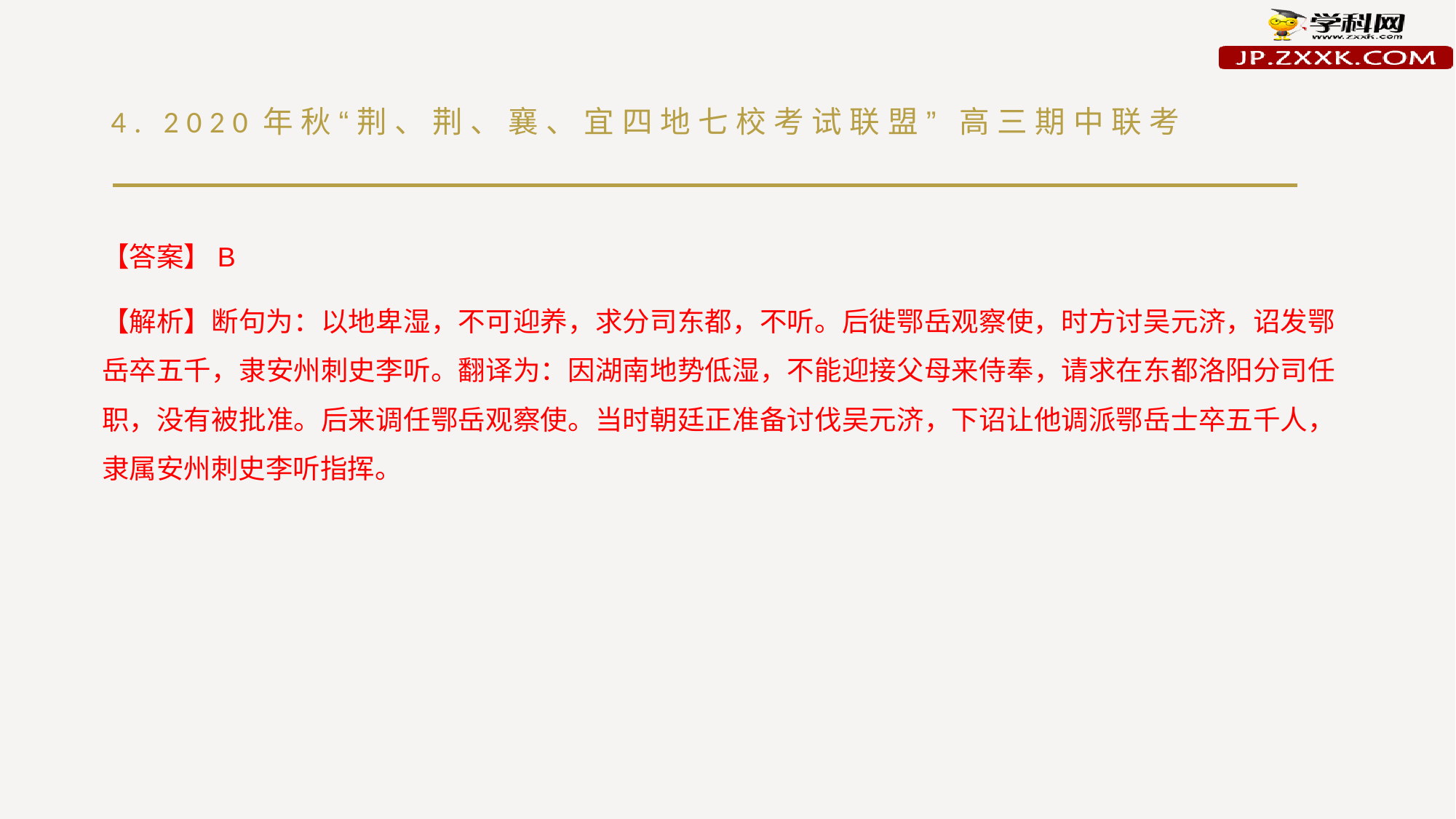

# 4. 2020年秋“荆、荆、襄、宜四地七校考试联盟” 高三期中联考
【答案】B
【解析】断句为：以地卑湿，不可迎养，求分司东都，不听。后徙鄂岳观察使，时方讨吴元济，诏发鄂岳卒五千，隶安州刺史李听。翻译为：因湖南地势低湿，不能迎接父母来侍奉，请求在东都洛阳分司任职，没有被批准。后来调任鄂岳观察使。当时朝廷正准备讨伐吴元济，下诏让他调派鄂岳士卒五千人，隶属安州刺史李听指挥。